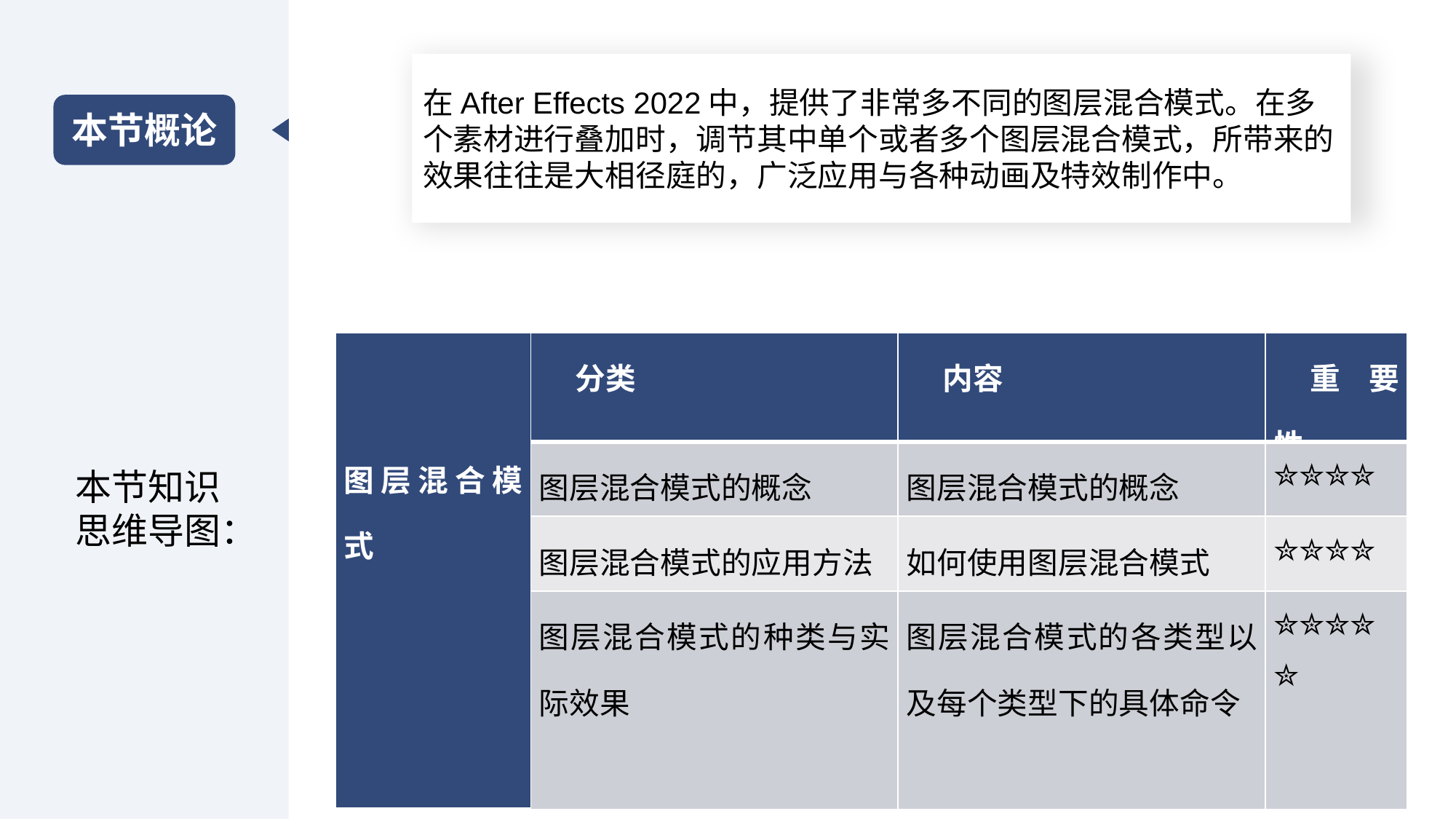

在After Effects 2022中，提供了非常多不同的图层混合模式。在多个素材进行叠加时，调节其中单个或者多个图层混合模式，所带来的效果往往是大相径庭的，广泛应用与各种动画及特效制作中。

本节概论

| 图层混合模式 | 分类 | 内容 | 重要性 |
| --- | --- | --- | --- |
|  | 图层混合模式的概念 | 图层混合模式的概念 | ✮✮✮✮ |
|  | 图层混合模式的应用方法 | 如何使用图层混合模式 | ✮✮✮✮ |
|  | 图层混合模式的种类与实际效果 | 图层混合模式的各类型以及每个类型下的具体命令 | ✮✮✮✮✮ |
本节知识思维导图：